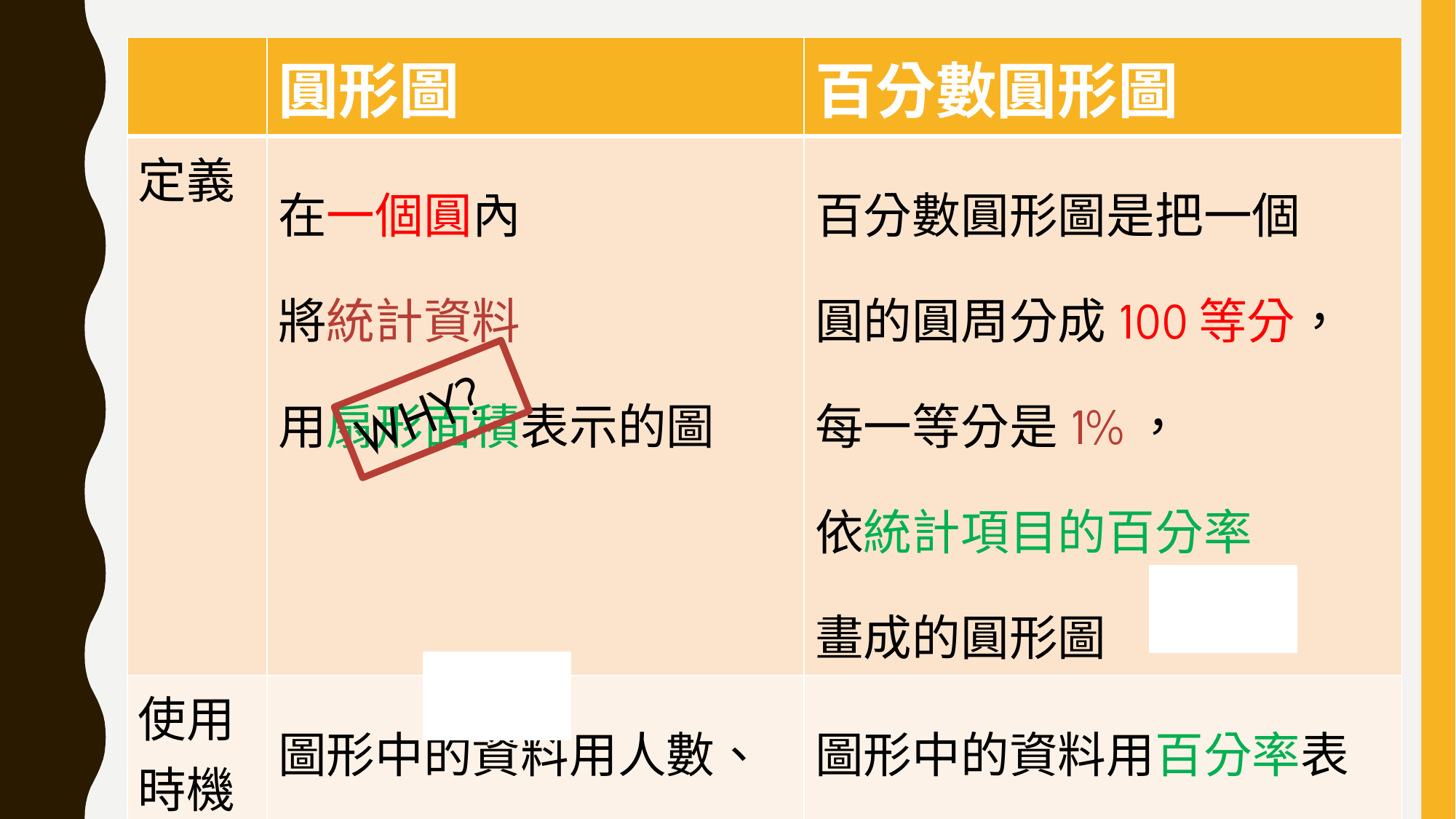

|  | 圓形圖 | 百分數圓形圖 |
| --- | --- | --- |
| 定義 | 在一個圓內 將統計資料 用扇形面積表示的圖 | 百分數圓形圖是把一個 圓的圓周分成100等分， 每一等分是1%， 依統計項目的百分率 畫成的圓形圖 |
| 使用時機 | 圖形中的資料用人數、個數等單位數表示時 | 圖形中的資料用百分率表示時 |
WHY?